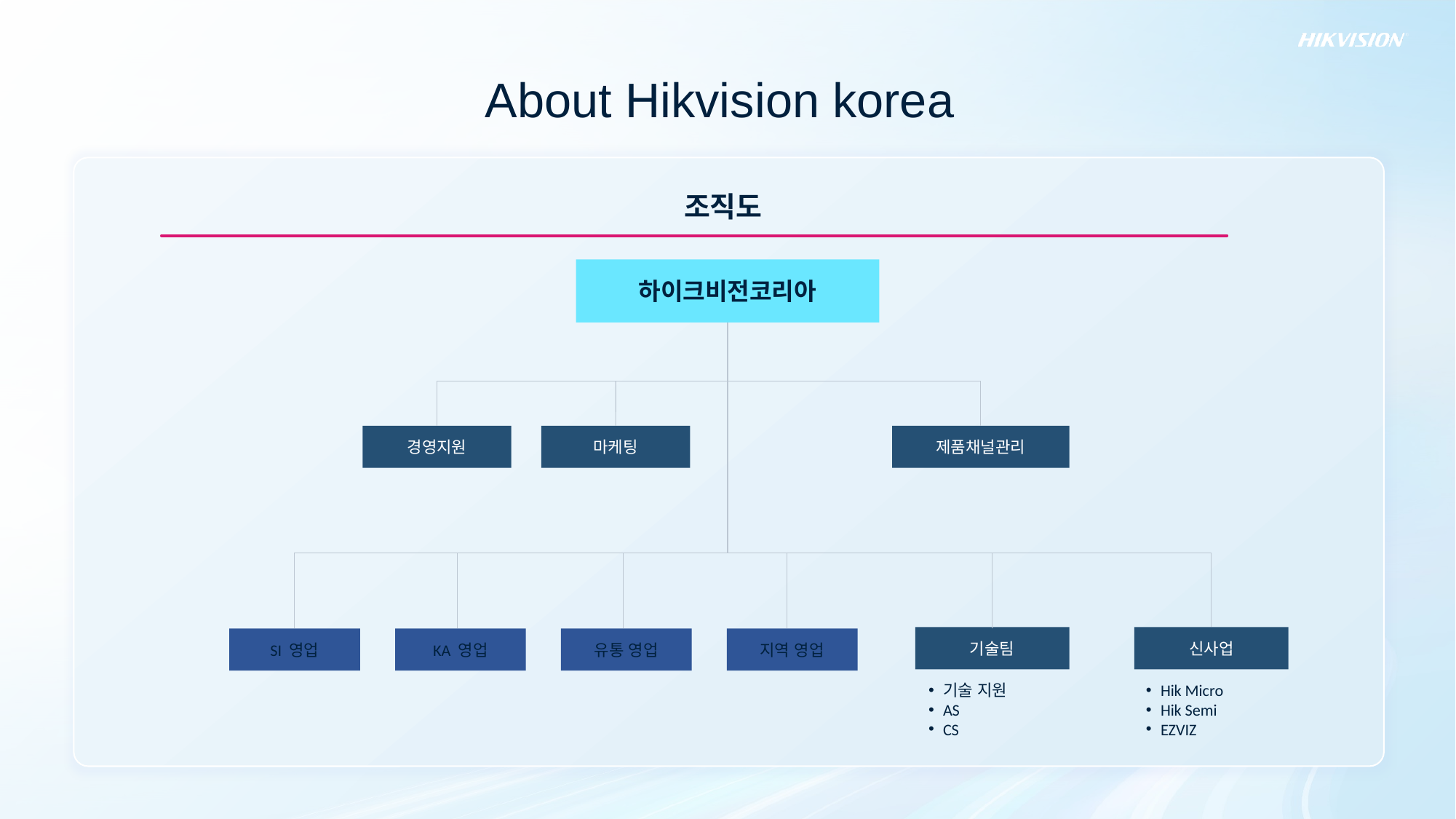

About Hikvision korea

조직도
하이크비전코리아
경영지원
마케팅
제품채널관리
기술팀
신사업
지역 영업
SI 영업
KA 영업
유통 영업
기술 지원
AS
CS
Hik Micro
Hik Semi
EZVIZ